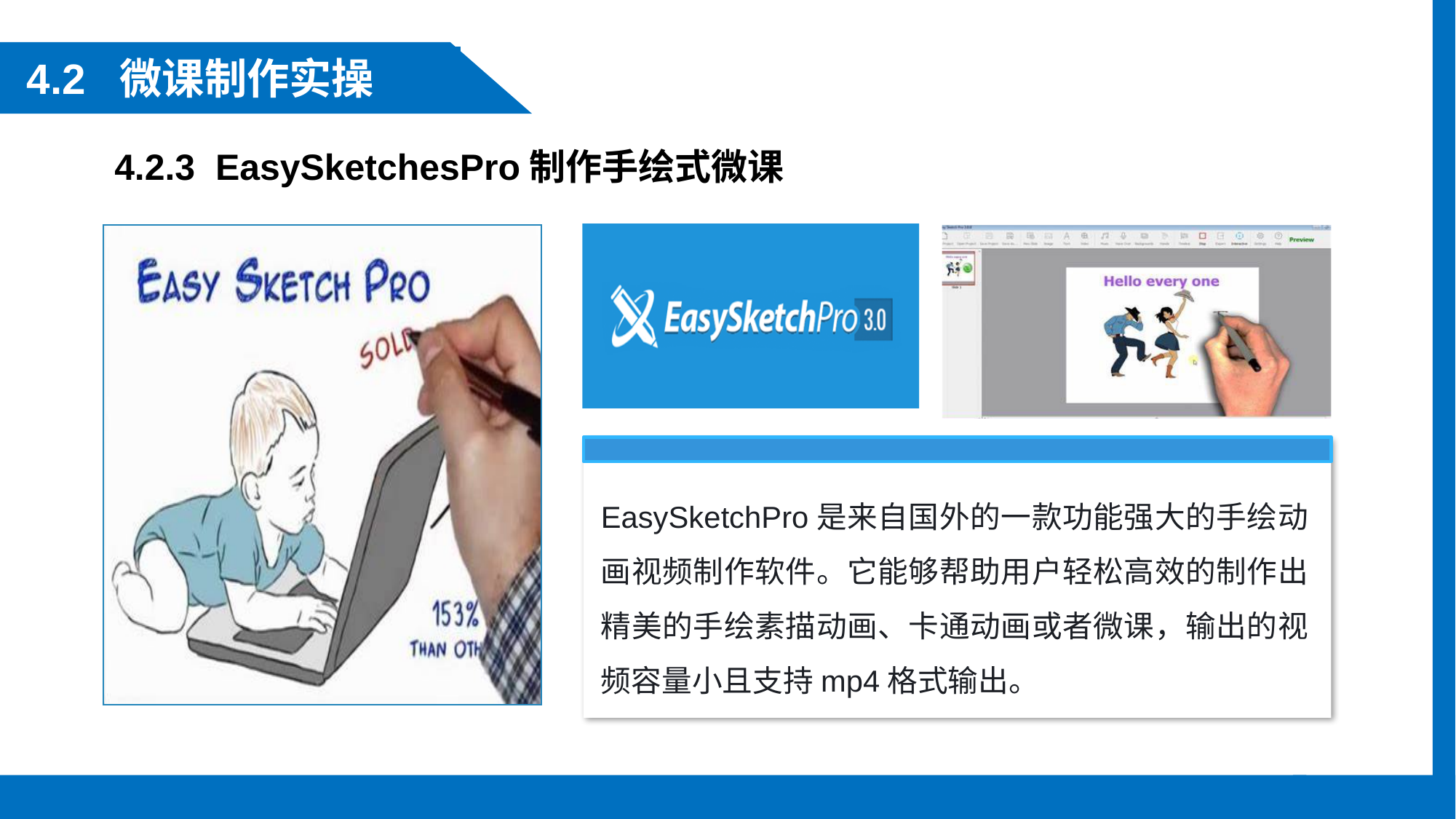

4.2  微课制作实操
4.2.3  EasySketchesPro制作手绘式微课

EasySketchPro是来自国外的一款功能强大的手绘动画视频制作软件。它能够帮助用户轻松高效的制作出精美的手绘素描动画、卡通动画或者微课，输出的视频容量小且支持mp4格式输出。